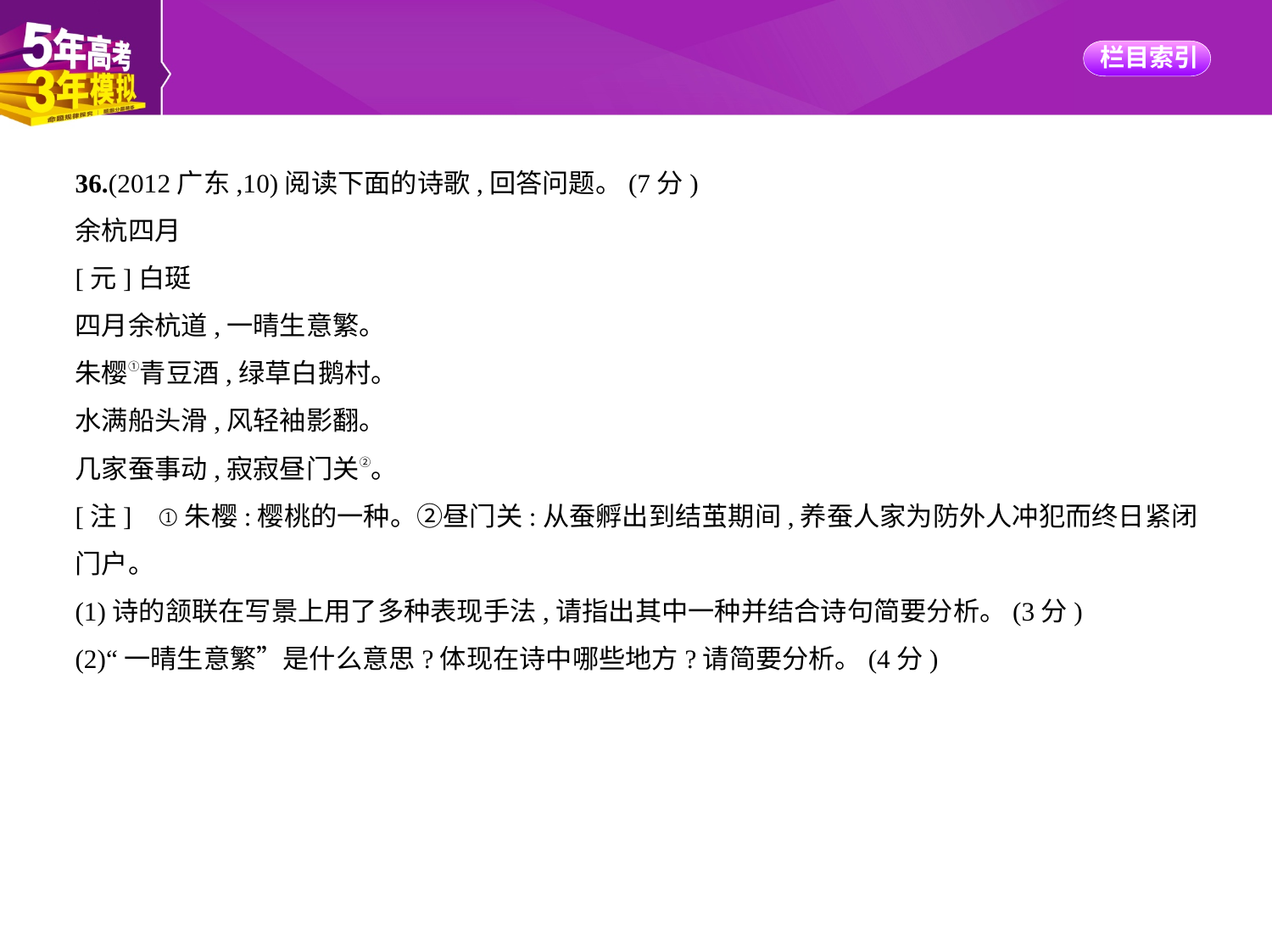

36.(2012广东,10)阅读下面的诗歌,回答问题。(7分)
余杭四月
[元]白珽
四月余杭道,一晴生意繁。
朱樱①青豆酒,绿草白鹅村。
水满船头滑,风轻袖影翻。
几家蚕事动,寂寂昼门关②。
[注]    ①朱樱:樱桃的一种。②昼门关:从蚕孵出到结茧期间,养蚕人家为防外人冲犯而终日紧闭
门户。
(1)诗的颔联在写景上用了多种表现手法,请指出其中一种并结合诗句简要分析。(3分)
(2)“一晴生意繁”是什么意思?体现在诗中哪些地方?请简要分析。(4分)